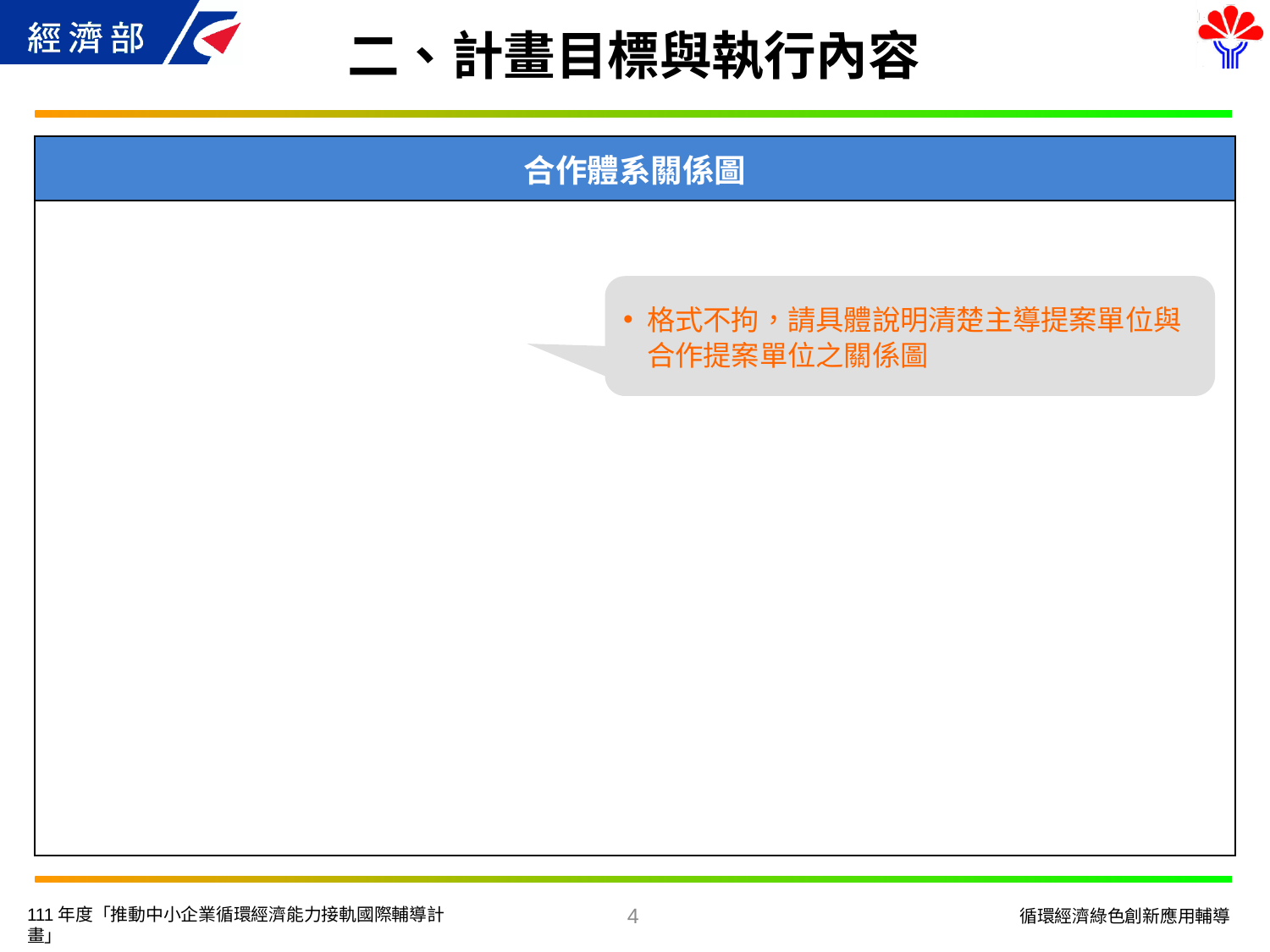

# 二、計畫目標與執行內容
| 合作體系關係圖 |
| --- |
|  |
格式不拘，請具體說明清楚主導提案單位與合作提案單位之關係圖
4